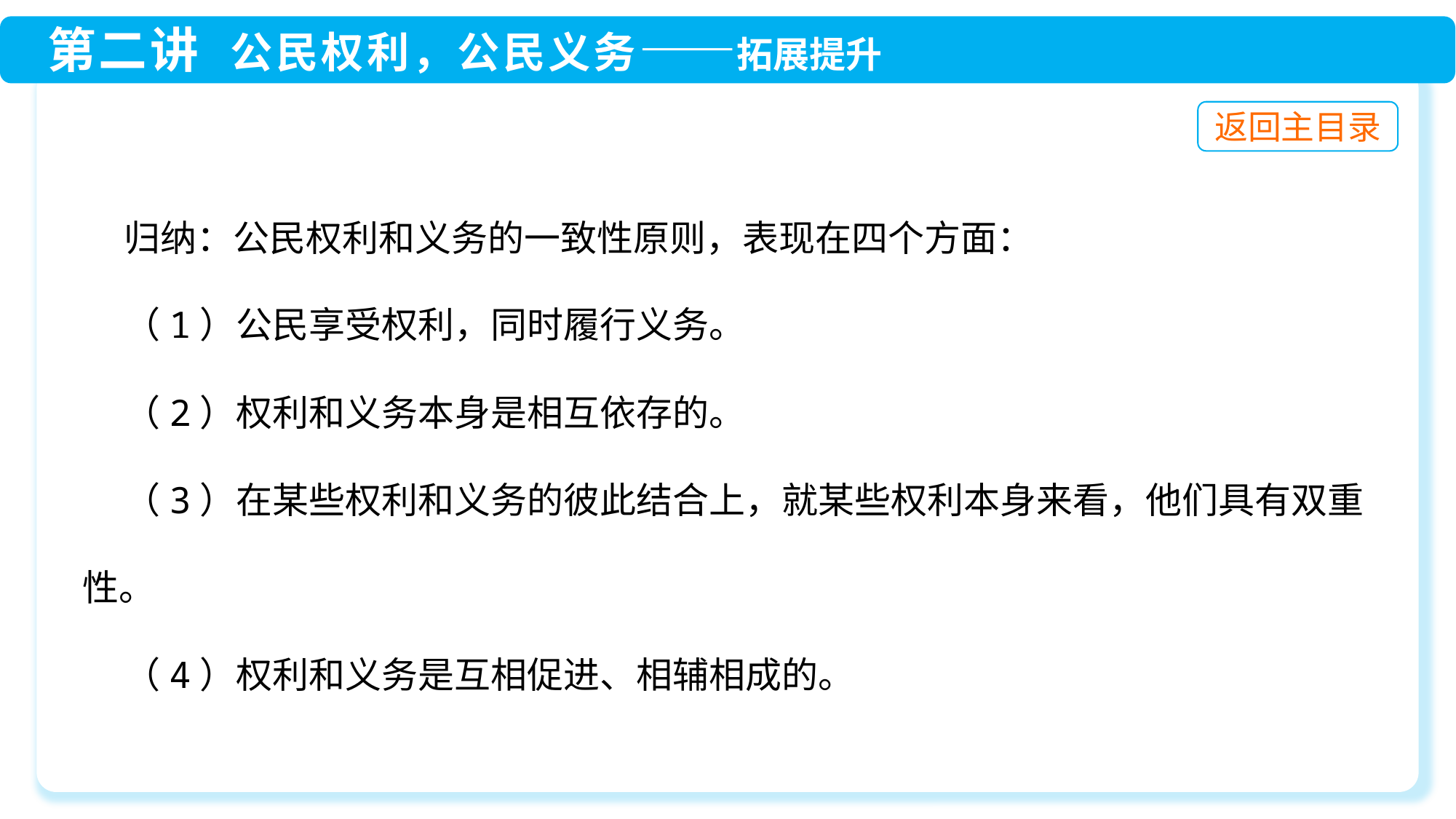

归纳：公民权利和义务的一致性原则，表现在四个方面：
    （1）公民享受权利，同时履行义务。
    （2）权利和义务本身是相互依存的。
    （3）在某些权利和义务的彼此结合上，就某些权利本身来看，他们具有双重性。
    （4）权利和义务是互相促进、相辅相成的。